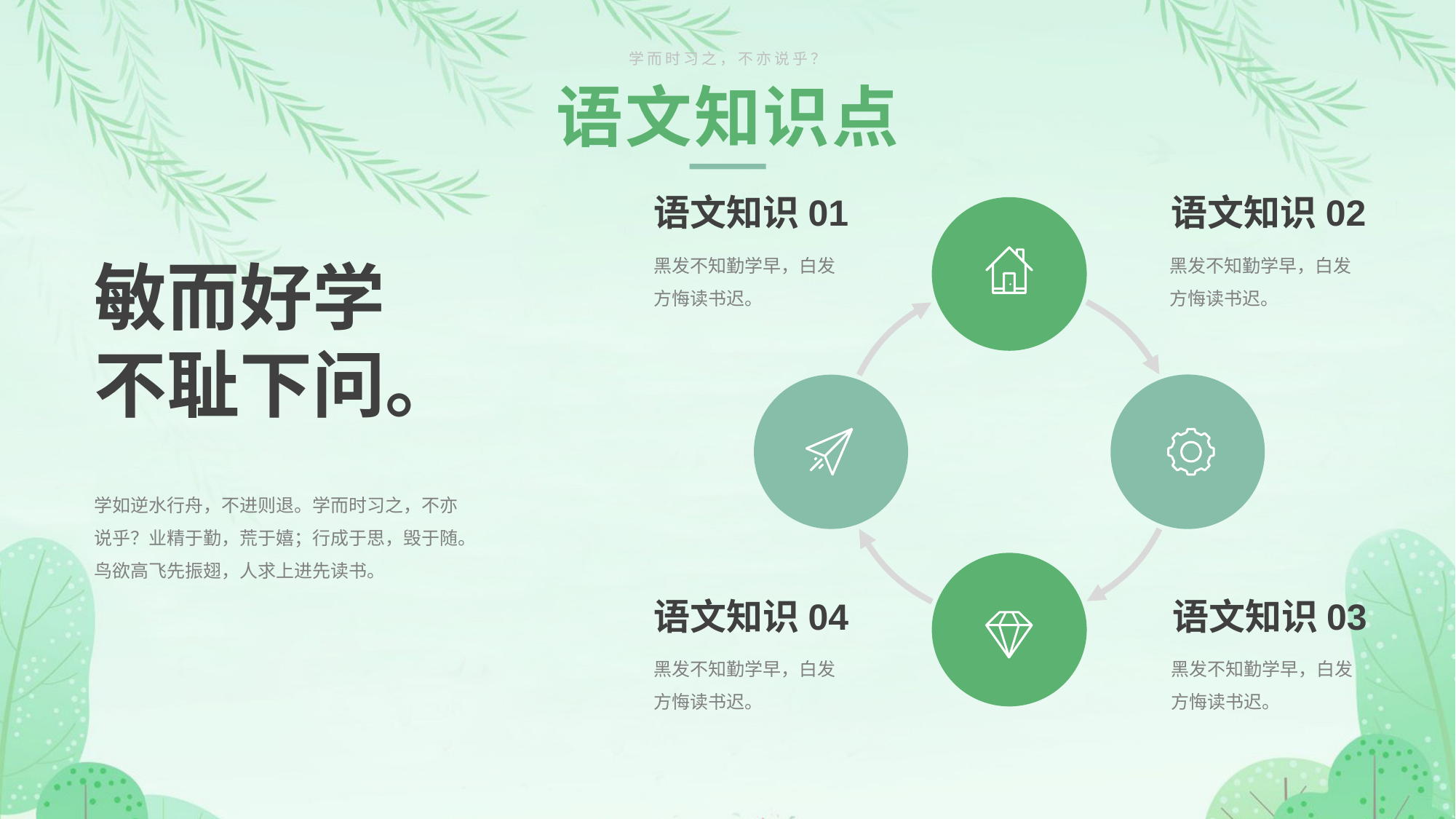

学而时习之，不亦说乎？
语文知识点
语文知识01
语文知识02

黑发不知勤学早，白发方悔读书迟。
黑发不知勤学早，白发方悔读书迟。
敏而好学
不耻下问。

学如逆水行舟，不进则退。学而时习之，不亦说乎？业精于勤，荒于嬉；行成于思，毁于随。鸟欲高飞先振翅，人求上进先读书。

语文知识04
语文知识03

黑发不知勤学早，白发方悔读书迟。
黑发不知勤学早，白发方悔读书迟。